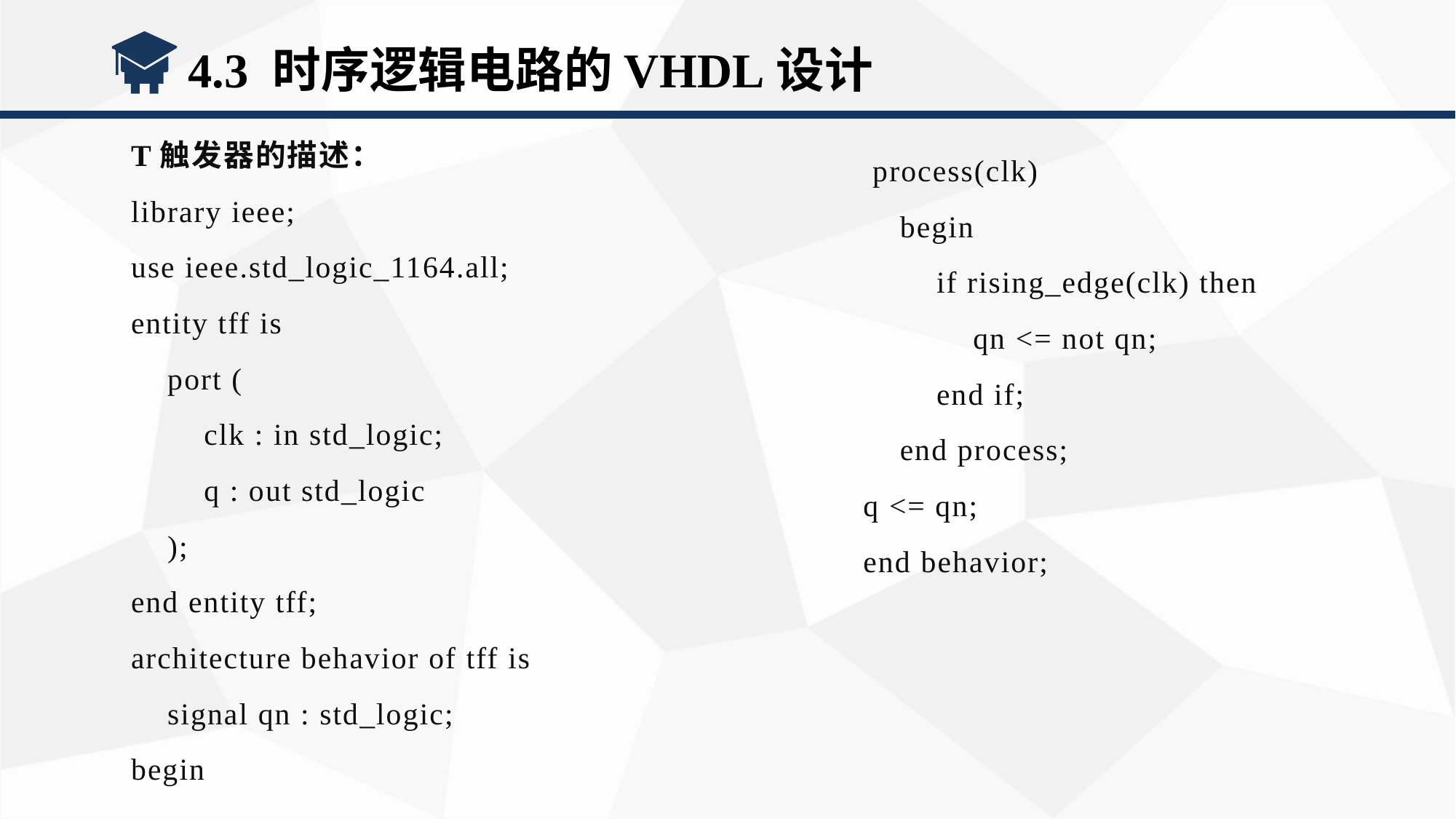

4.3 时序逻辑电路的VHDL设计

T触发器的描述：
library ieee;
use ieee.std_logic_1164.all;
entity tff is
    port (
        clk : in std_logic;
        q : out std_logic
    );
end entity tff;
architecture behavior of tff is
    signal qn : std_logic;
begin
 process(clk)
    begin
        if rising_edge(clk) then
            qn <= not qn;
        end if;
    end process;
q <= qn;
end behavior;